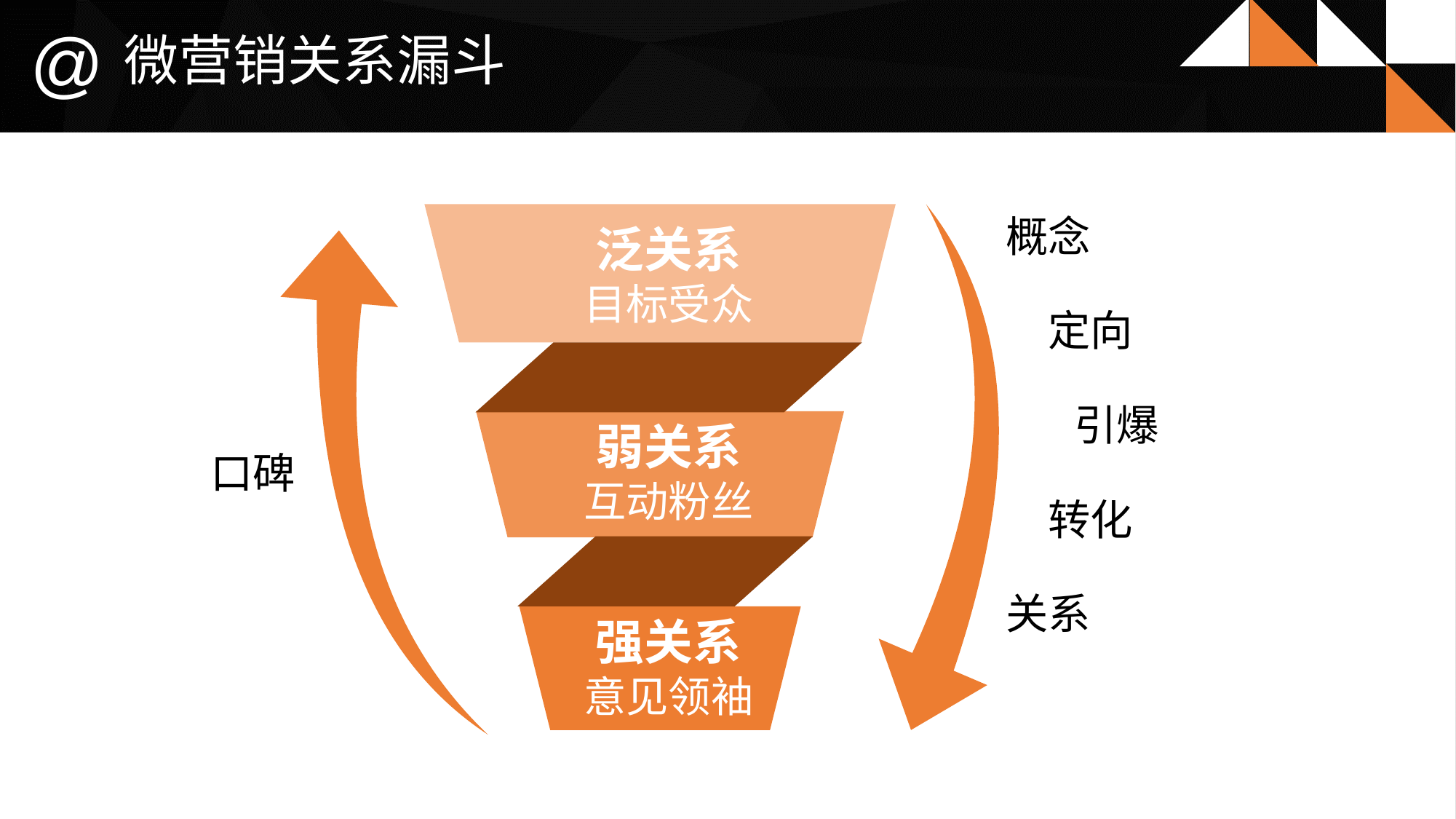

@
微营销关系漏斗

概念
泛关系
目标受众
定向

引爆

弱关系
互动粉丝
口碑
转化

关系
强关系
意见领袖